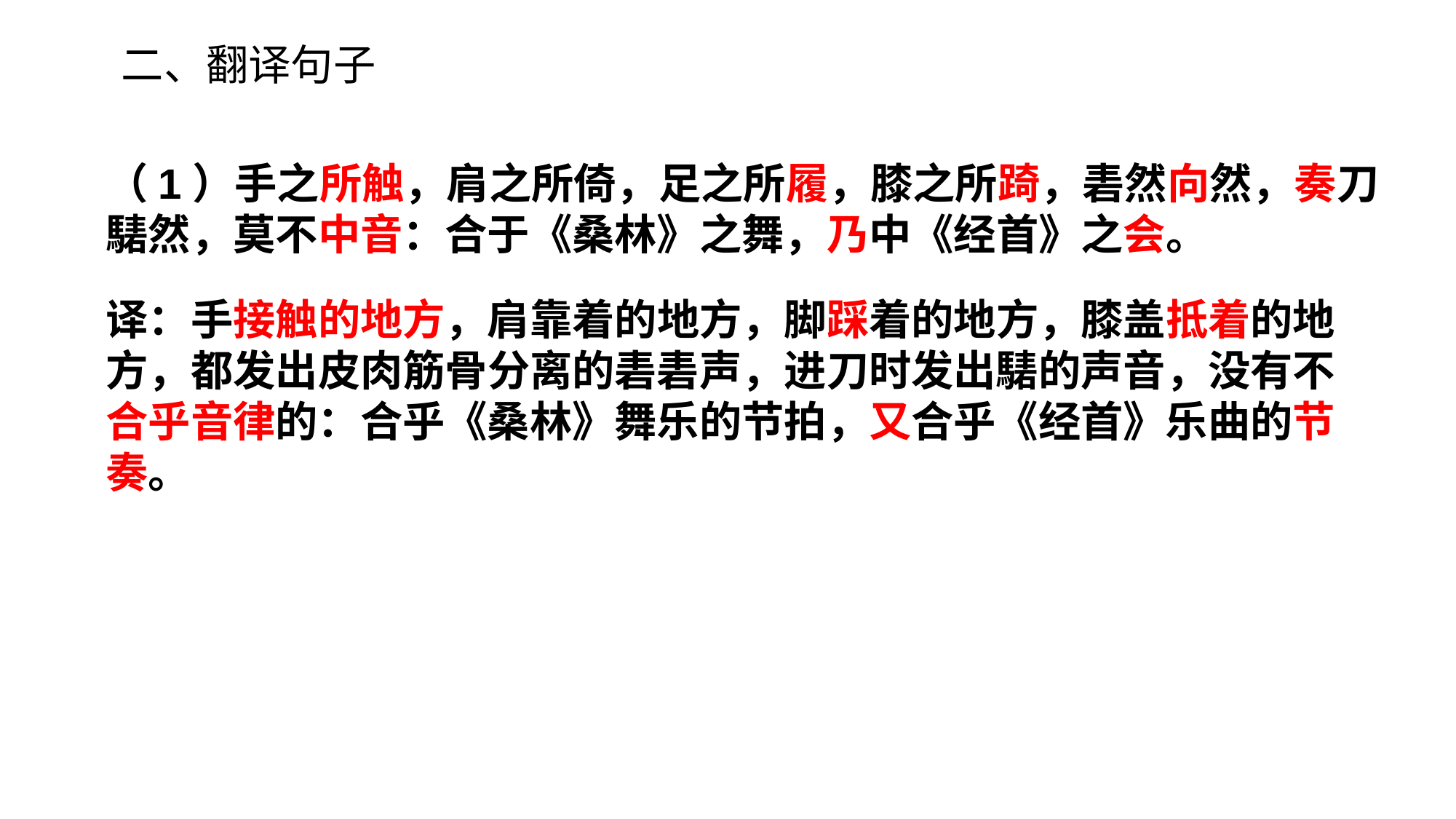

二、翻译句子
（1）手之所触，肩之所倚，足之所履，膝之所踦，砉然向然，奏刀騞然，莫不中音：合于《桑林》之舞，乃中《经首》之会。
译：手接触的地方，肩靠着的地方，脚踩着的地方，膝盖抵着的地方，都发出皮肉筋骨分离的砉砉声，进刀时发出騞的声音，没有不合乎音律的：合乎《桑林》舞乐的节拍，又合乎《经首》乐曲的节奏。